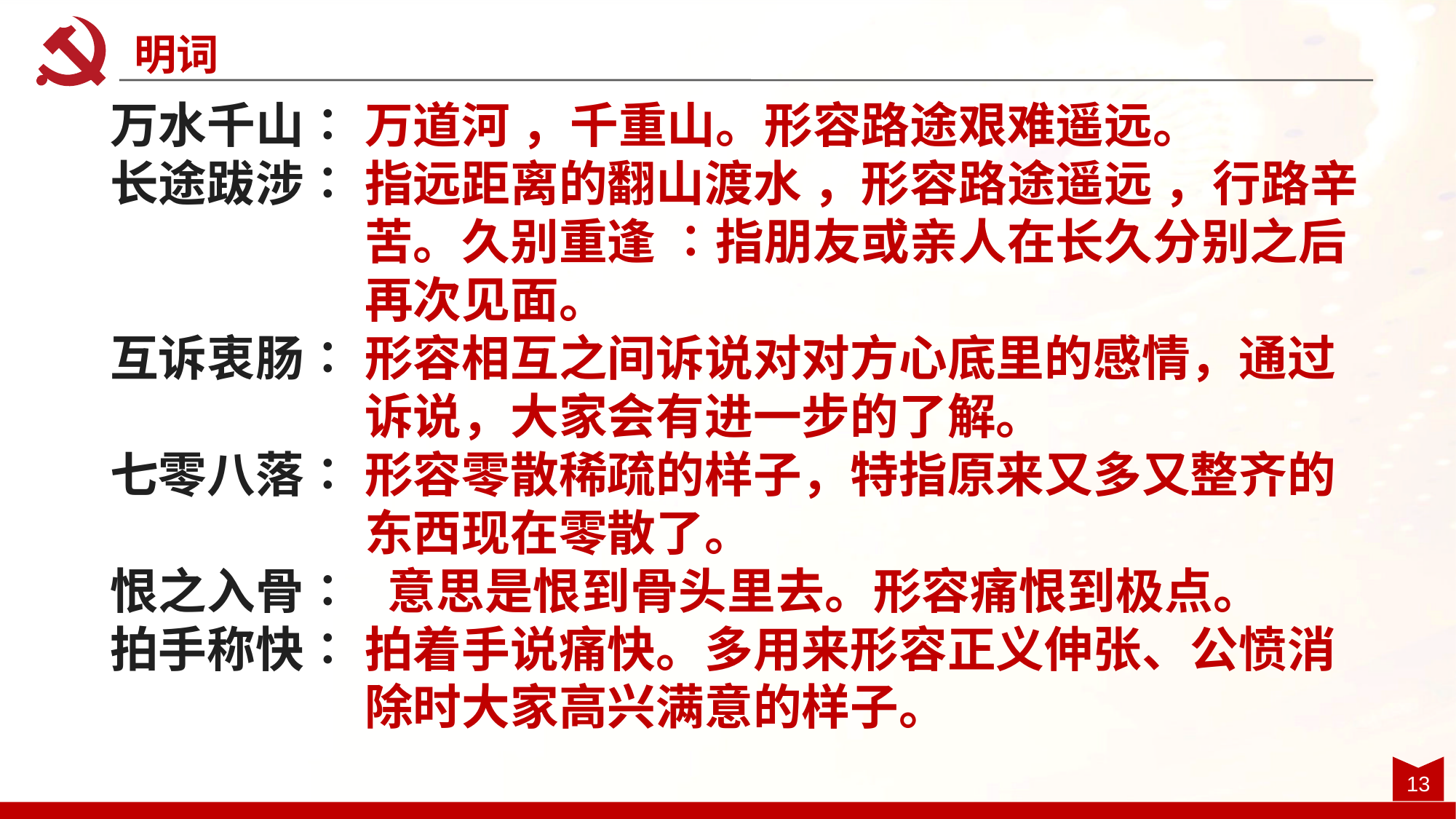

明词

万水千山∶
长途跋涉∶

互诉衷肠∶

七零八落∶

恨之入骨∶
拍手称快∶

万道河 ，千重山。形容路途艰难遥远。
指远距离的翻山渡水 ，形容路途遥远 ，行路辛苦。久别重逢 ∶指朋友或亲人在长久分别之后再次见面。
形容相互之间诉说对对方心底里的感情，通过诉说，大家会有进一步的了解。
形容零散稀疏的样子，特指原来又多又整齐的东西现在零散了。
 意思是恨到骨头里去。形容痛恨到极点。
拍着手说痛快。多用来形容正义伸张、公愤消除时大家高兴满意的样子。